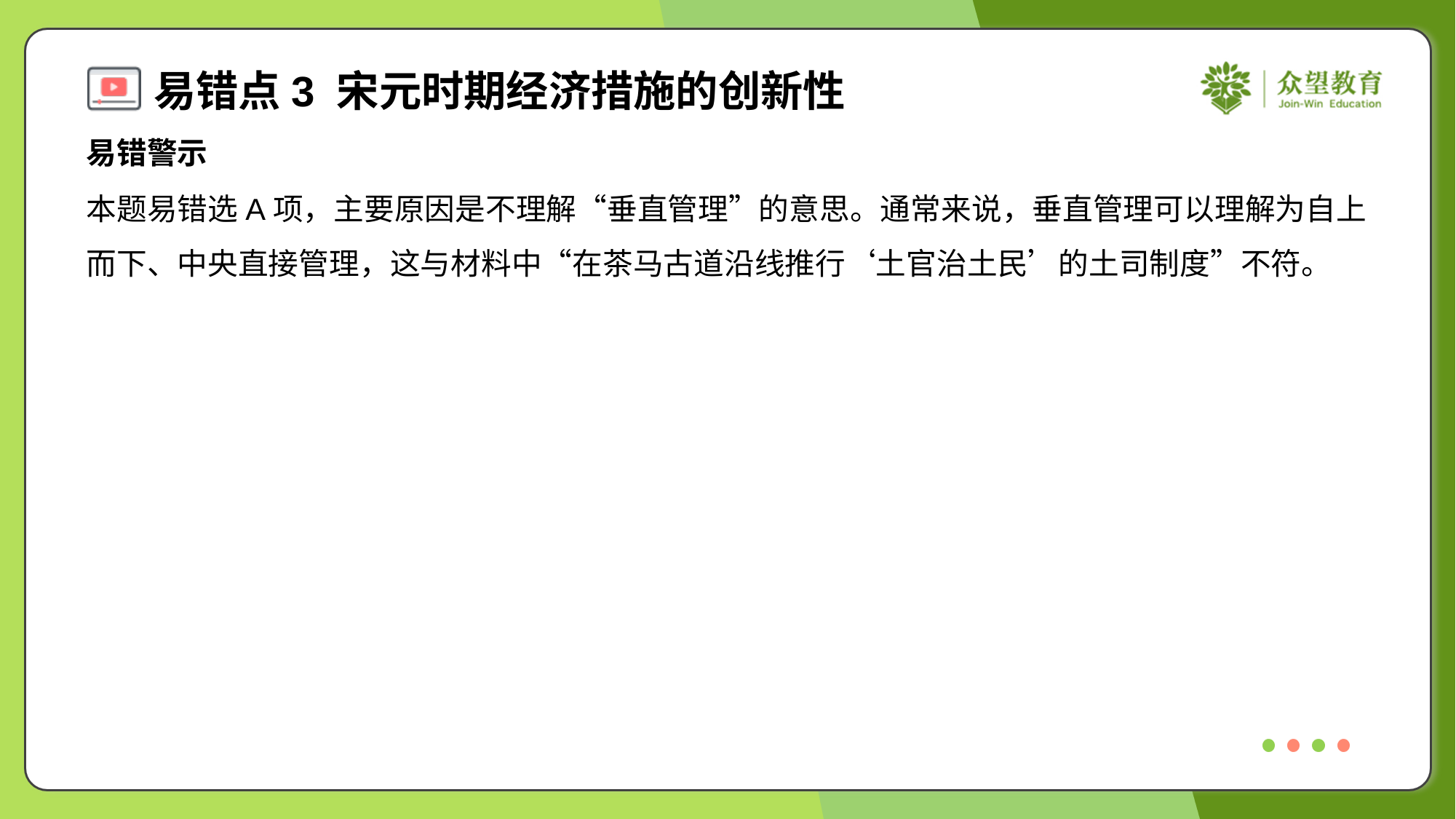

易错警示
本题易错选A项，主要原因是不理解“垂直管理”的意思。通常来说，垂直管理可以理解为自上
而下、中央直接管理，这与材料中“在茶马古道沿线推行‘土官治土民’的土司制度”不符。